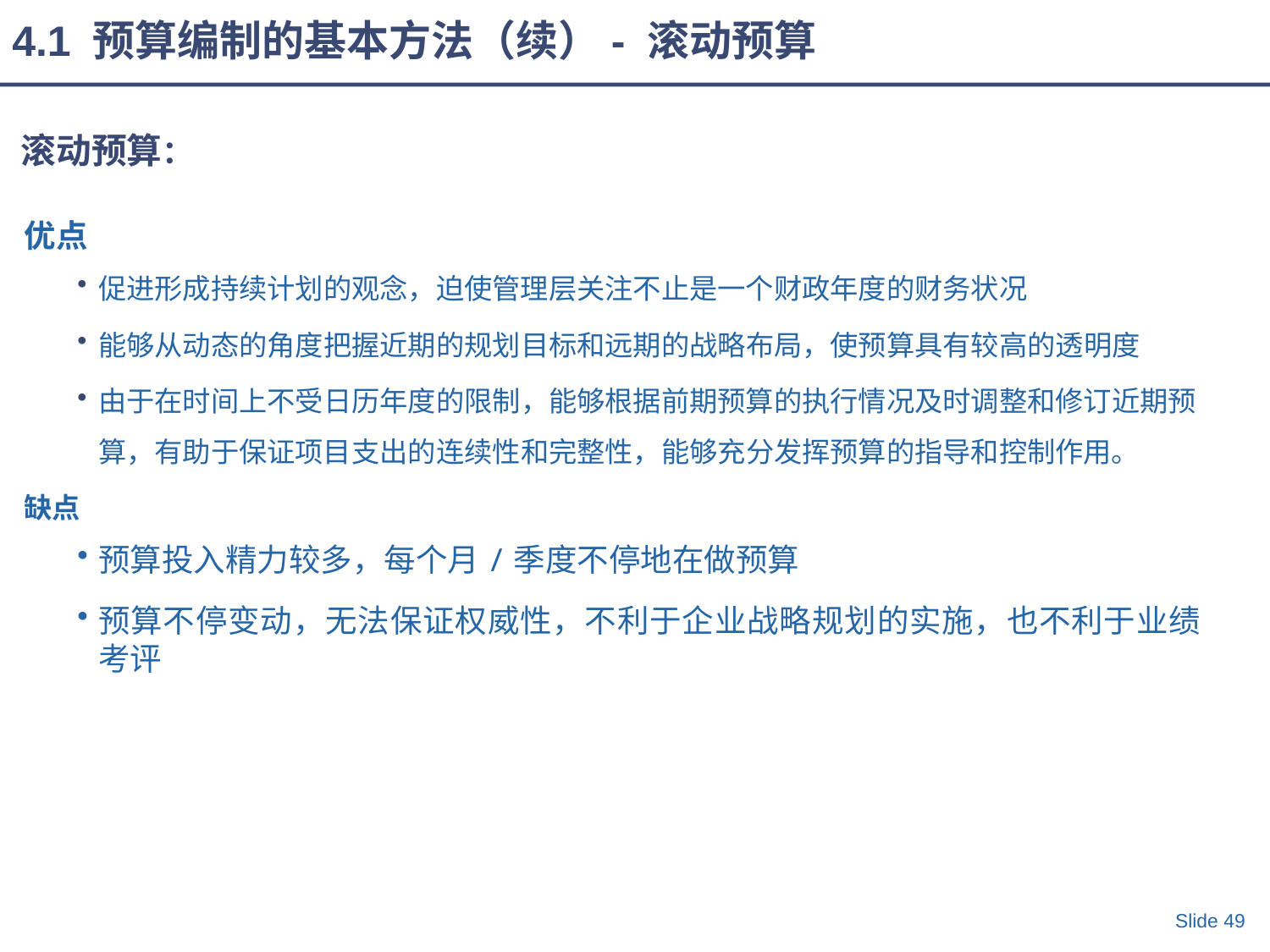

4.1 预算编制的基本方法（续）- 滚动预算

滚动预算：
优点
促进形成持续计划的观念，迫使管理层关注不止是一个财政年度的财务状况
能够从动态的角度把握近期的规划目标和远期的战略布局，使预算具有较高的透明度
由于在时间上不受日历年度的限制，能够根据前期预算的执行情况及时调整和修订近期预算，有助于保证项目支出的连续性和完整性，能够充分发挥预算的指导和控制作用。
缺点
预算投入精力较多，每个月/季度不停地在做预算
预算不停变动，无法保证权威性，不利于企业战略规划的实施，也不利于业绩考评
Slide 49